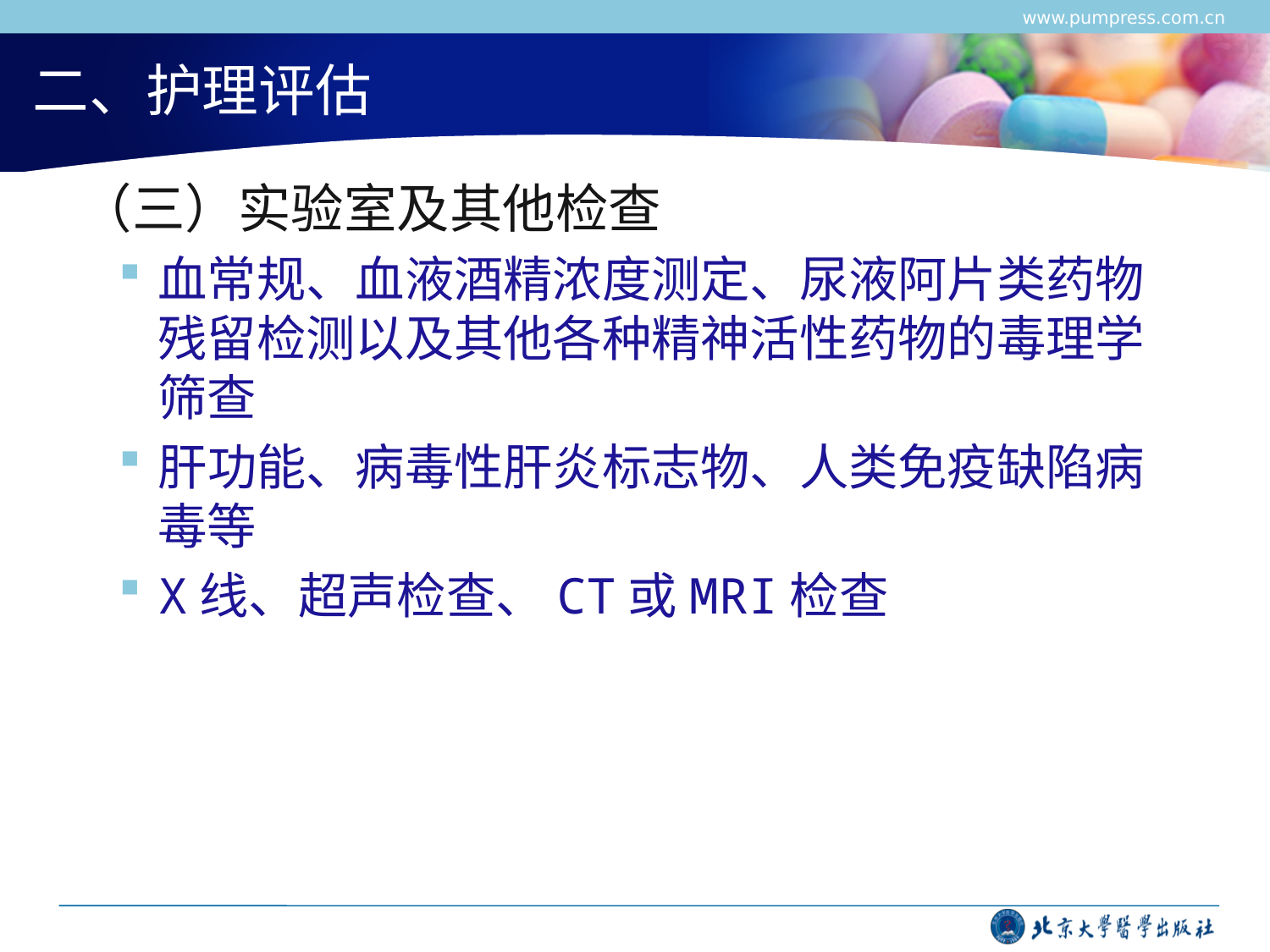

www.pumpress.com.cn
# 二、护理评估
 （三）实验室及其他检查
血常规、血液酒精浓度测定、尿液阿片类药物残留检测以及其他各种精神活性药物的毒理学筛查
肝功能、病毒性肝炎标志物、人类免疫缺陷病毒等
X线、超声检查、CT或MRI检查